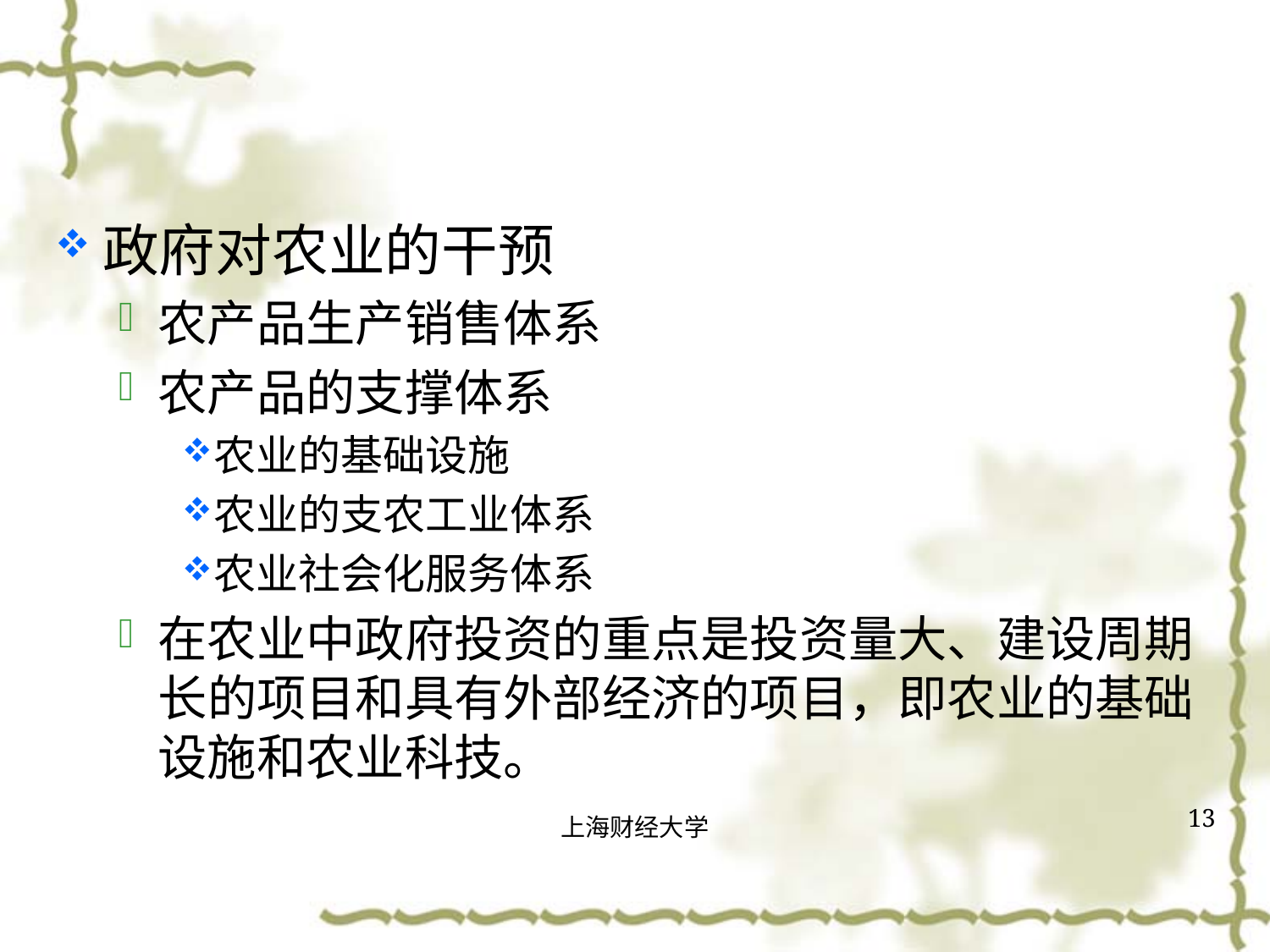

#
政府对农业的干预
农产品生产销售体系
农产品的支撑体系
农业的基础设施
农业的支农工业体系
农业社会化服务体系
在农业中政府投资的重点是投资量大、建设周期长的项目和具有外部经济的项目，即农业的基础设施和农业科技。
13
上海财经大学